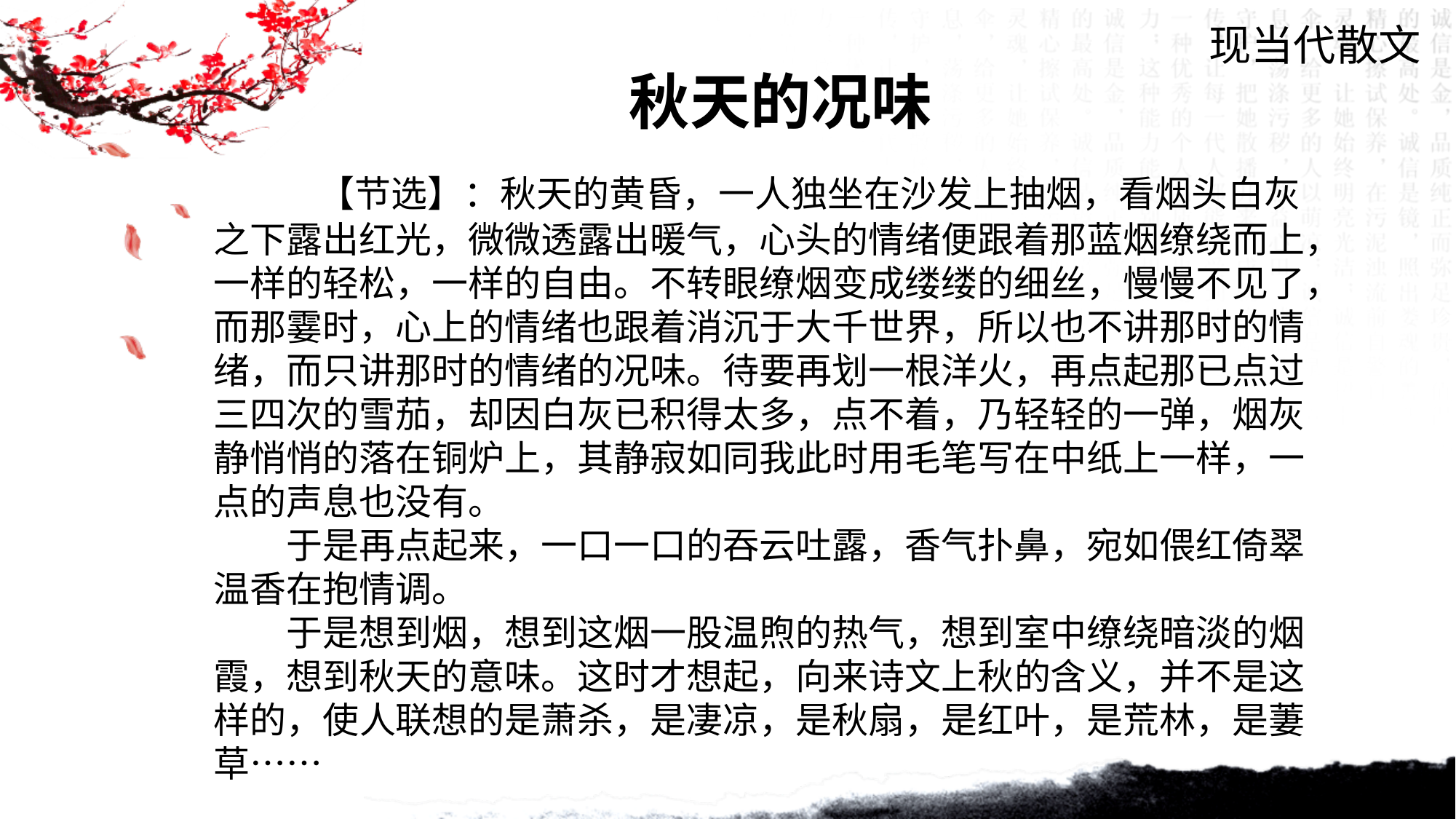

现当代散文
秋天的况味
          【节选】：秋天的黄昏，一人独坐在沙发上抽烟，看烟头白灰之下露出红光，微微透露出暖气，心头的情绪便跟着那蓝烟缭绕而上，一样的轻松，一样的自由。不转眼缭烟变成缕缕的细丝，慢慢不见了，而那霎时，心上的情绪也跟着消沉于大千世界，所以也不讲那时的情绪，而只讲那时的情绪的况味。待要再划一根洋火，再点起那已点过三四次的雪茄，却因白灰已积得太多，点不着，乃轻轻的一弹，烟灰静悄悄的落在铜炉上，其静寂如同我此时用毛笔写在中纸上一样，一点的声息也没有。
　　于是再点起来，一口一口的吞云吐露，香气扑鼻，宛如偎红倚翠温香在抱情调。
　　于是想到烟，想到这烟一股温煦的热气，想到室中缭绕暗淡的烟霞，想到秋天的意味。这时才想起，向来诗文上秋的含义，并不是这样的，使人联想的是萧杀，是凄凉，是秋扇，是红叶，是荒林，是萋草……